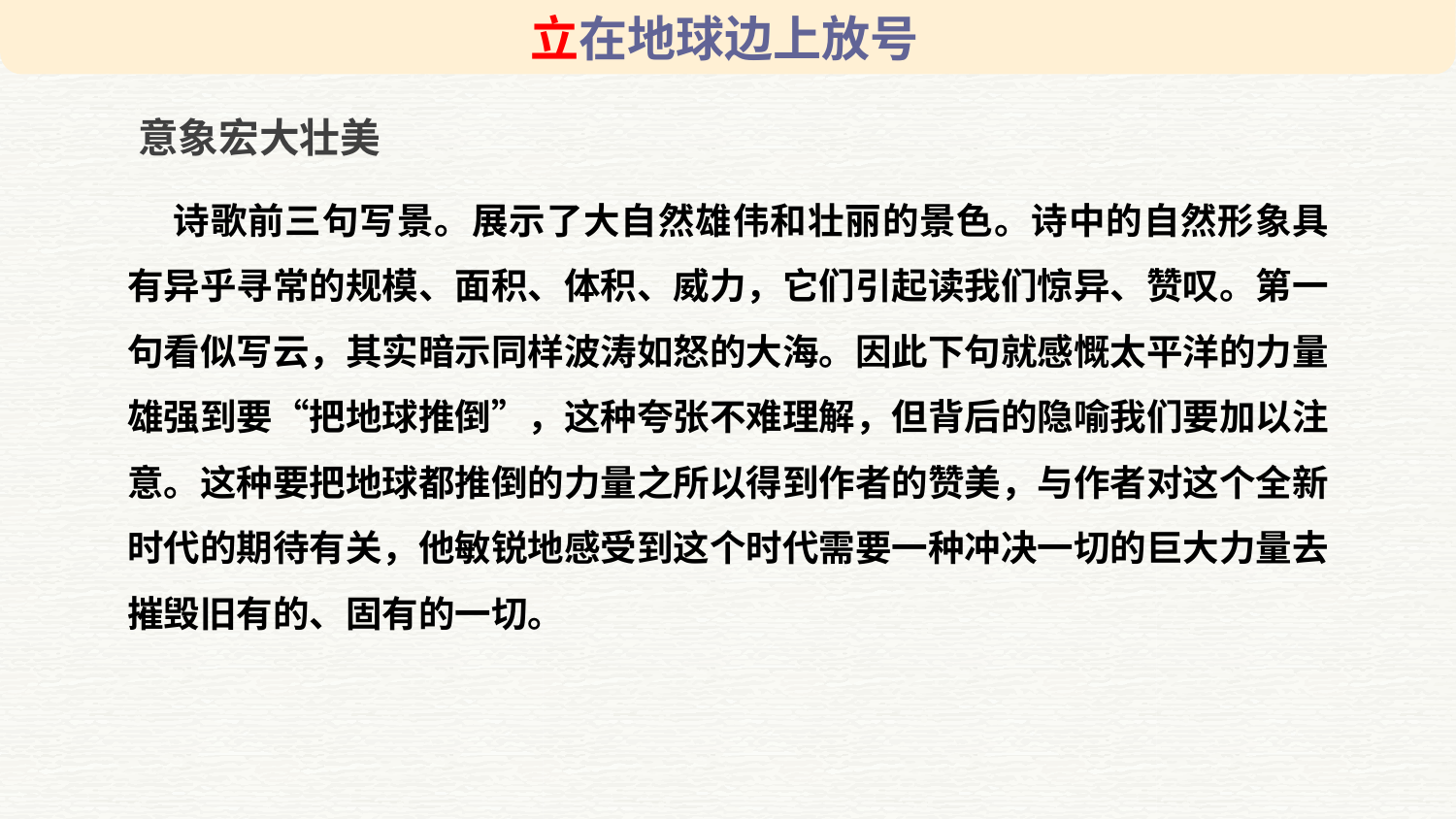

立在地球边上放号
意象宏大壮美
诗歌前三句写景。展示了大自然雄伟和壮丽的景色。诗中的自然形象具有异乎寻常的规模、面积、体积、威力，它们引起读我们惊异、赞叹。第一句看似写云，其实暗示同样波涛如怒的大海。因此下句就感慨太平洋的力量雄强到要“把地球推倒”，这种夸张不难理解，但背后的隐喻我们要加以注意。这种要把地球都推倒的力量之所以得到作者的赞美，与作者对这个全新时代的期待有关，他敏锐地感受到这个时代需要一种冲决一切的巨大力量去摧毁旧有的、固有的一切。